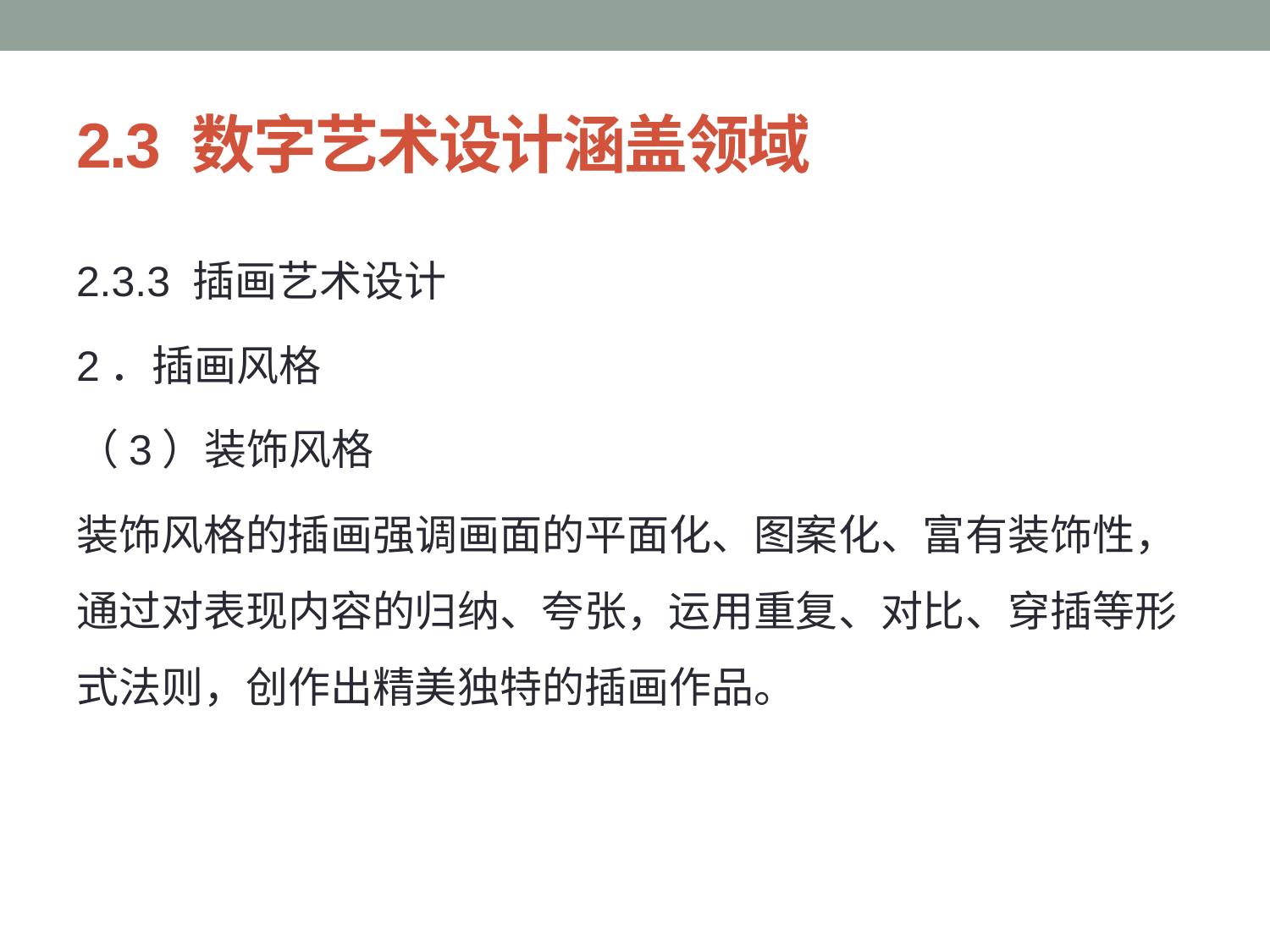

# 2.3 数字艺术设计涵盖领域
2.3.3 插画艺术设计
2．插画风格
（3）装饰风格
装饰风格的插画强调画面的平面化、图案化、富有装饰性，通过对表现内容的归纳、夸张，运用重复、对比、穿插等形式法则，创作出精美独特的插画作品。